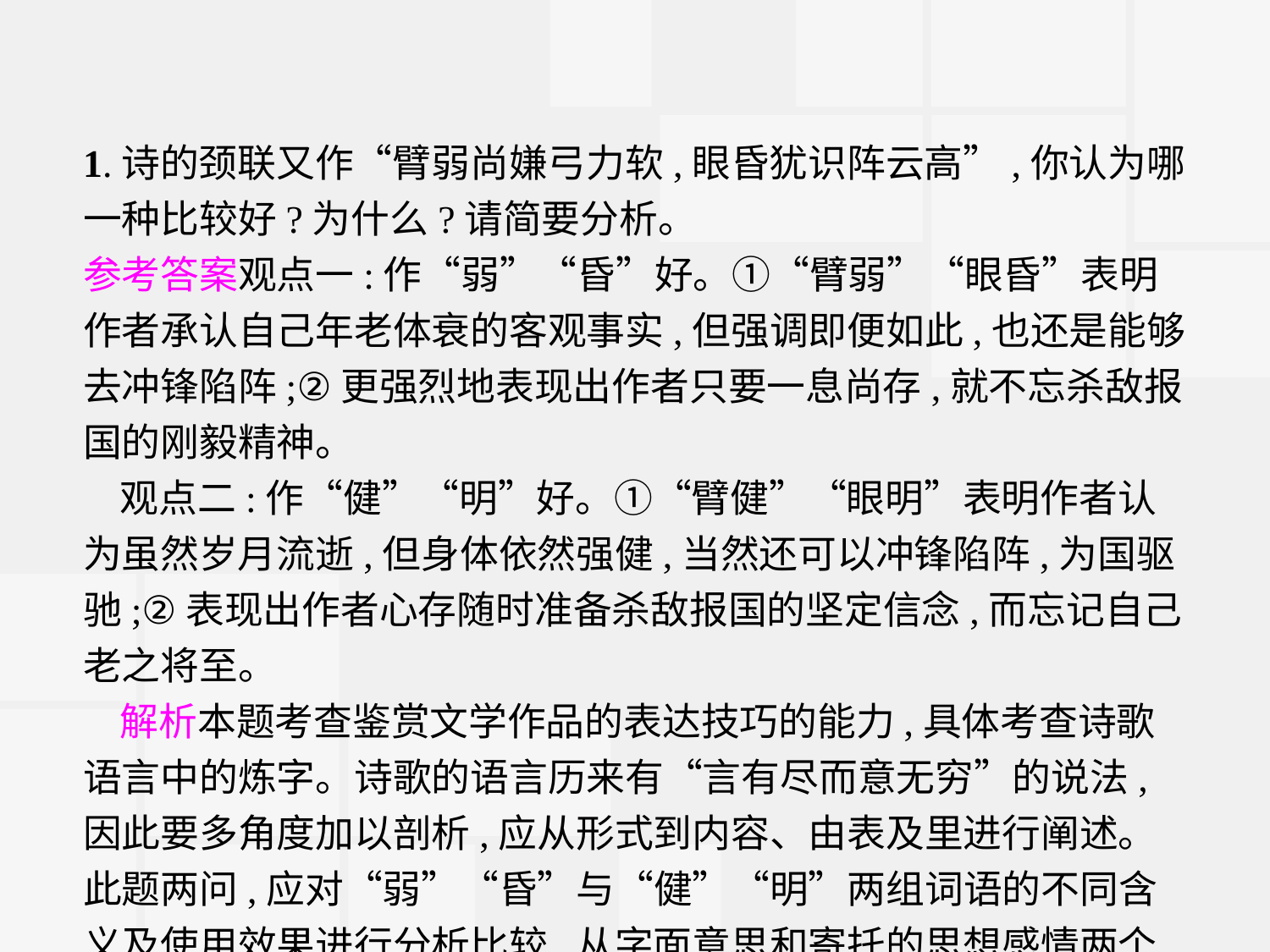

1.诗的颈联又作“臂弱尚嫌弓力软,眼昏犹识阵云高”,你认为哪一种比较好?为什么?请简要分析。
参考答案观点一:作“弱”“昏”好。①“臂弱”“眼昏”表明作者承认自己年老体衰的客观事实,但强调即便如此,也还是能够去冲锋陷阵;②更强烈地表现出作者只要一息尚存,就不忘杀敌报国的刚毅精神。
观点二:作“健”“明”好。①“臂健”“眼明”表明作者认为虽然岁月流逝,但身体依然强健,当然还可以冲锋陷阵,为国驱驰;②表现出作者心存随时准备杀敌报国的坚定信念,而忘记自己老之将至。
解析本题考查鉴赏文学作品的表达技巧的能力,具体考查诗歌语言中的炼字。诗歌的语言历来有“言有尽而意无穷”的说法,因此要多角度加以剖析,应从形式到内容、由表及里进行阐述。此题两问,应对“弱”“昏”与“健”“明”两组词语的不同含义及使用效果进行分析比较,从字面意思和寄托的思想感情两个角度作答。